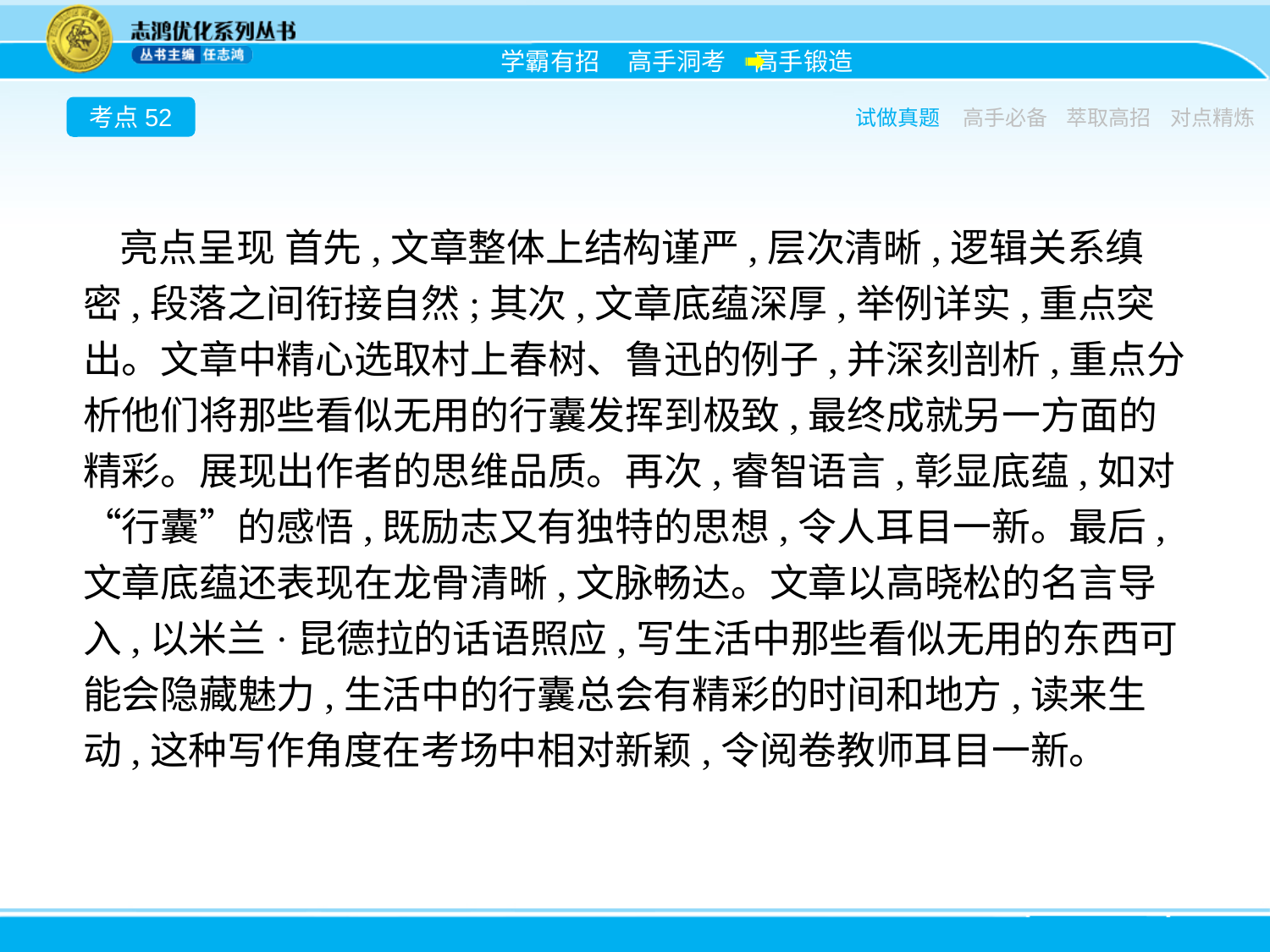

考点52
试做真题
高手必备
萃取高招
对点精炼
亮点呈现 首先,文章整体上结构谨严,层次清晰,逻辑关系缜密,段落之间衔接自然;其次,文章底蕴深厚,举例详实,重点突出。文章中精心选取村上春树、鲁迅的例子,并深刻剖析,重点分析他们将那些看似无用的行囊发挥到极致,最终成就另一方面的精彩。展现出作者的思维品质。再次,睿智语言,彰显底蕴,如对“行囊”的感悟,既励志又有独特的思想,令人耳目一新。最后,文章底蕴还表现在龙骨清晰,文脉畅达。文章以高晓松的名言导入,以米兰·昆德拉的话语照应,写生活中那些看似无用的东西可能会隐藏魅力,生活中的行囊总会有精彩的时间和地方,读来生动,这种写作角度在考场中相对新颖,令阅卷教师耳目一新。